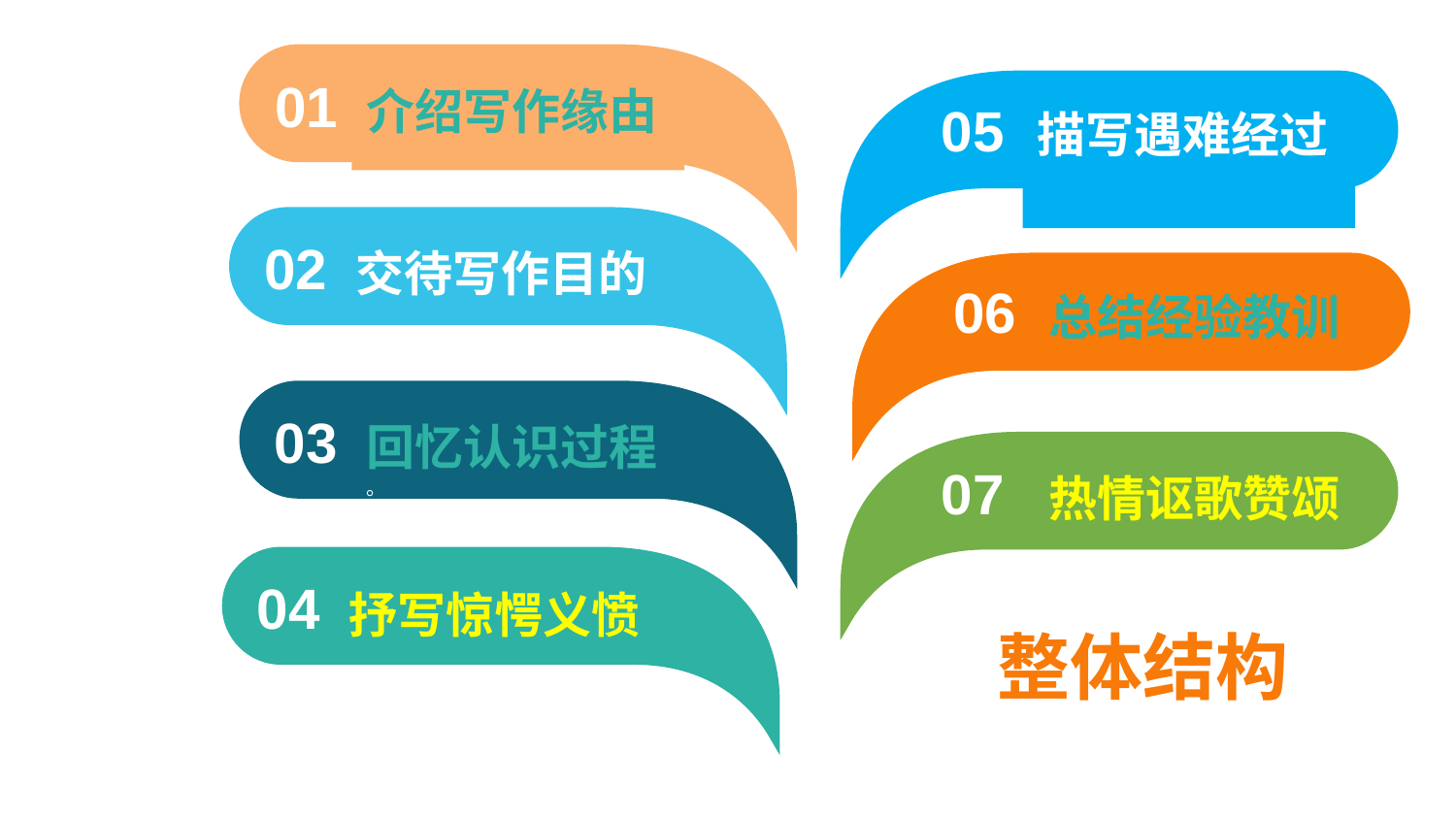

01
介绍写作缘由

05
描写遇难经过

02
交待写作目的

06
总结经验教训

03
回忆认识过程
。

07
热情讴歌赞颂

04
抒写惊愕义愤
。
整体结构